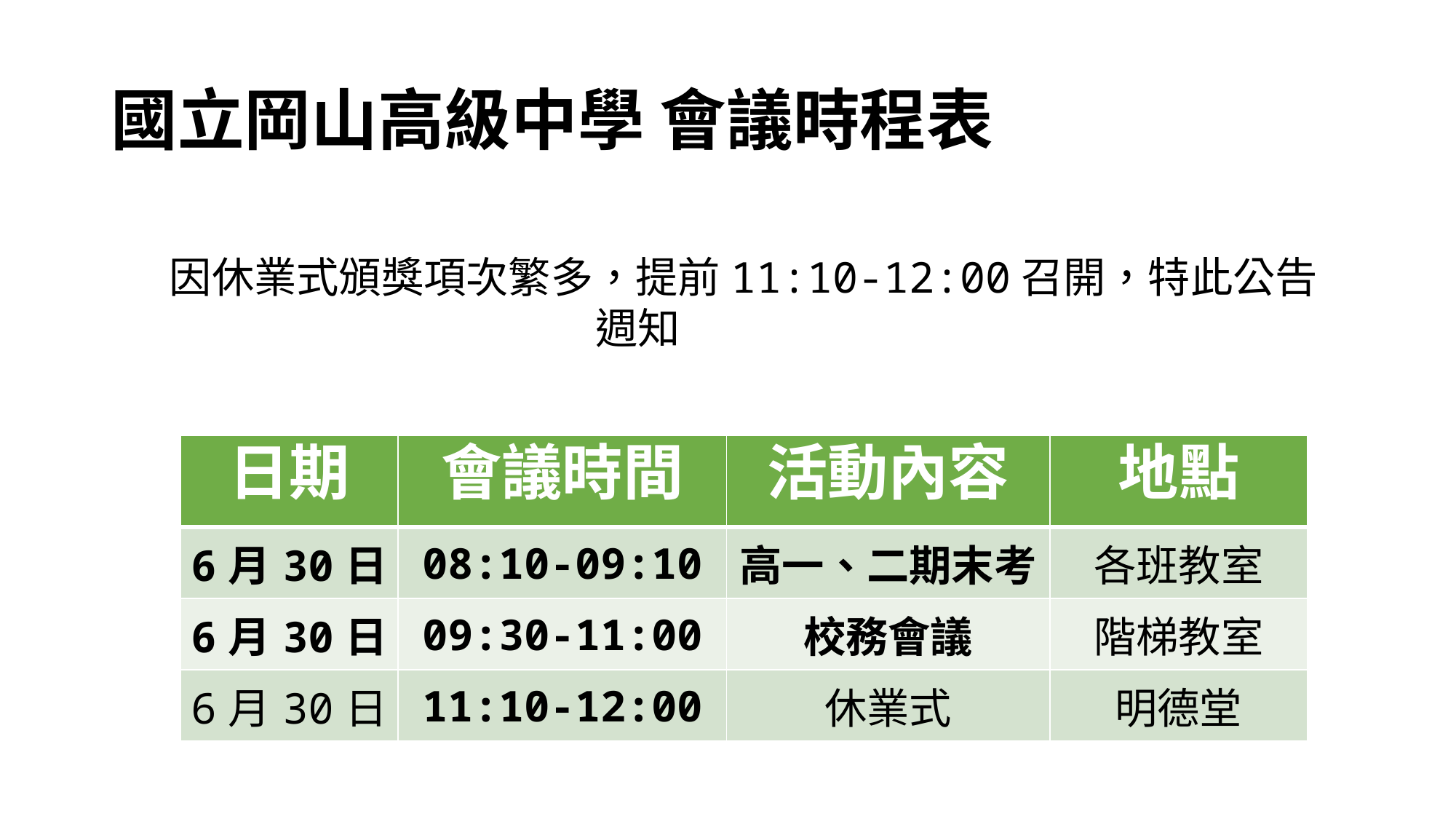

# 國立岡山高級中學 會議時程表
因因休業式頒獎項次繁多，提前11:10-12:00召開，特此公告週知因因因因
| 日期 | 會議時間 | 活動內容 | 地點 |
| --- | --- | --- | --- |
| 6月30日 | 08:10-09:10 | 高一、二期末考 | 各班教室 |
| 6月30日 | 09:30-11:00 | 校務會議 | 階梯教室 |
| 6月30日 | 11:10-12:00 | 休業式 | 明德堂 |